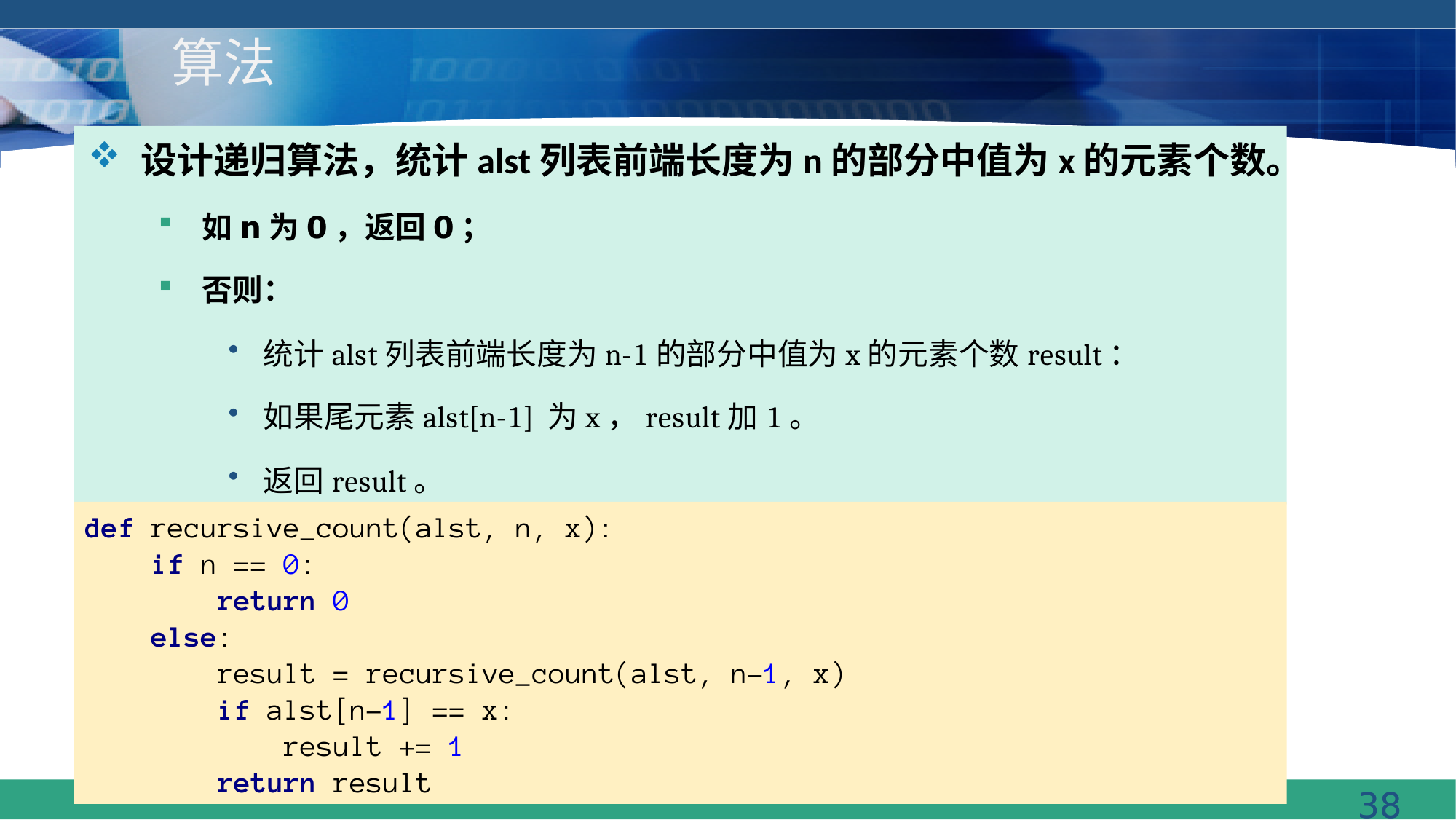

# 算法
设计递归算法，统计alst列表前端长度为n的部分中值为x的元素个数。
如n为0，返回0；
否则：
统计alst列表前端长度为n-1的部分中值为x的元素个数result：
如果尾元素alst[n-1] 为x，result加1。
返回result。

def recursive_count(alst, n, x):
    if n == 0:
        return 0
    else:
        result = recursive_count(alst, n-1, x)
        if alst[n-1] == x:
            result += 1
        return result